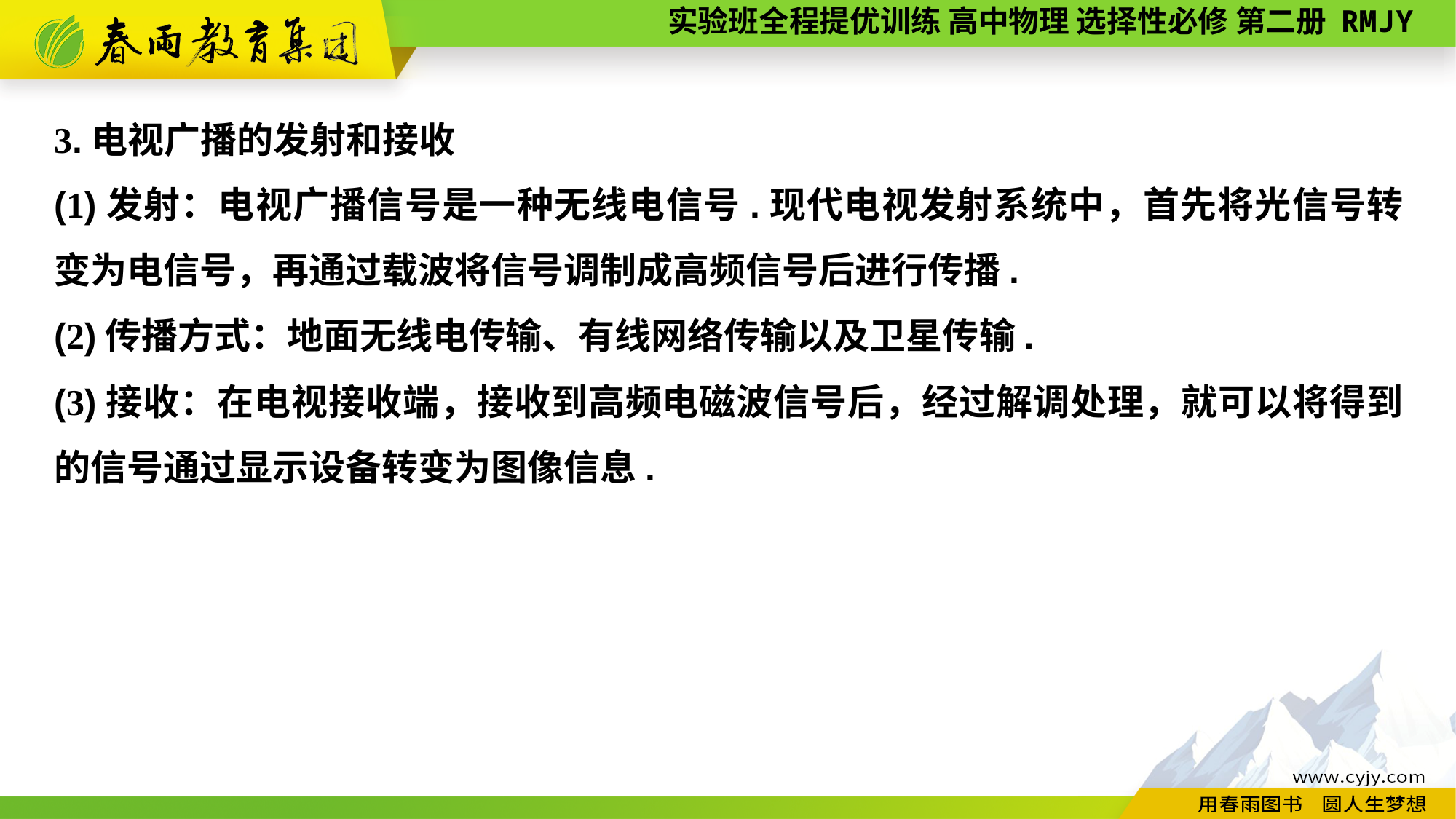

3.电视广播的发射和接收
(1)发射：电视广播信号是一种无线电信号.现代电视发射系统中，首先将光信号转变为电信号，再通过载波将信号调制成高频信号后进行传播.
(2)传播方式：地面无线电传输、有线网络传输以及卫星传输.
(3)接收：在电视接收端，接收到高频电磁波信号后，经过解调处理，就可以将得到的信号通过显示设备转变为图像信息.